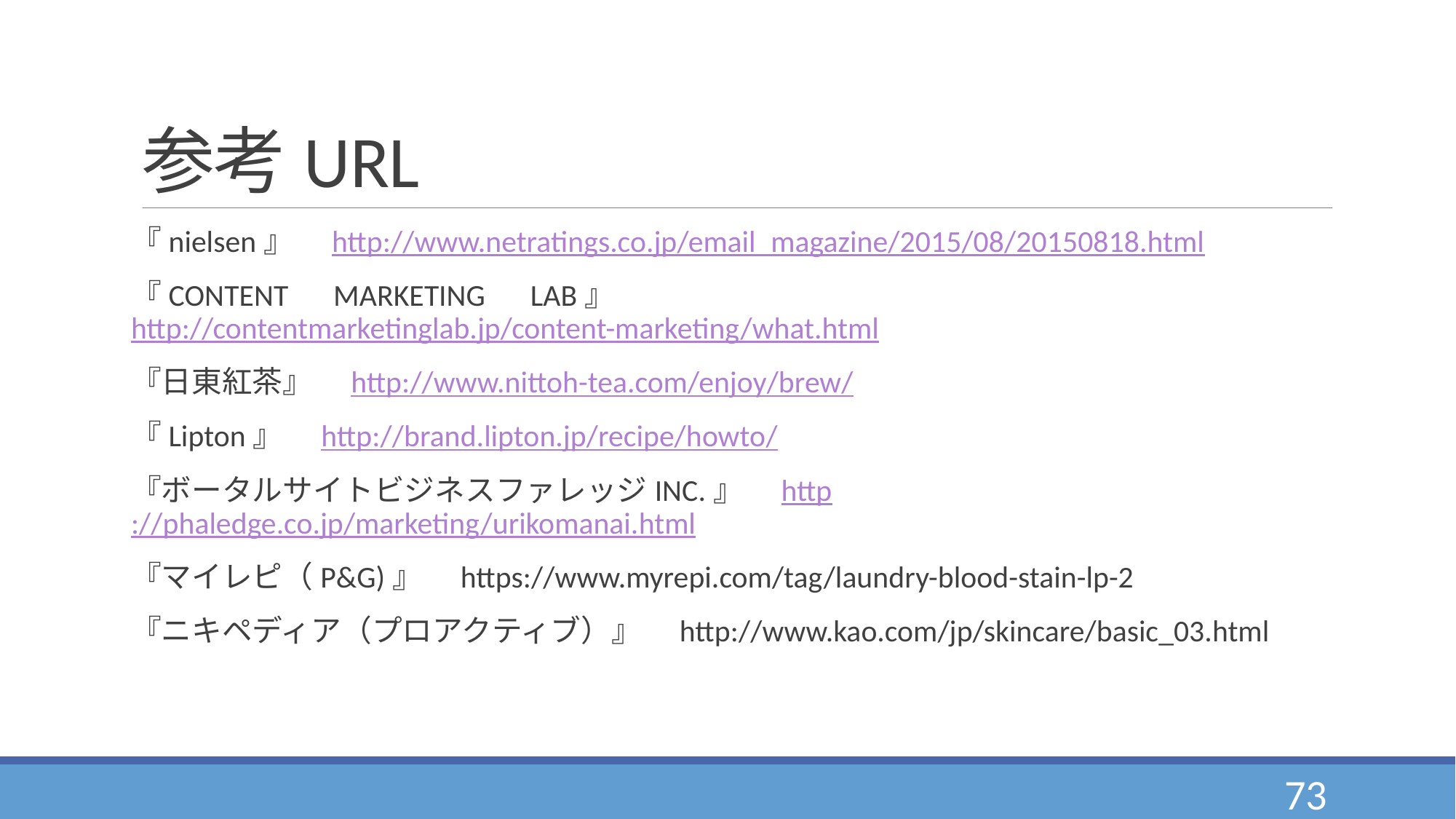

# 参考URL
『nielsen』　http://www.netratings.co.jp/email_magazine/2015/08/20150818.html
『CONTENT　MARKETING　LAB』　http://contentmarketinglab.jp/content-marketing/what.html
『日東紅茶』　http://www.nittoh-tea.com/enjoy/brew/
『Lipton』　http://brand.lipton.jp/recipe/howto/
『ボータルサイトビジネスファレッジINC.』　http://phaledge.co.jp/marketing/urikomanai.html
『マイレピ（P&G)』　https://www.myrepi.com/tag/laundry-blood-stain-lp-2
『ニキペディア（プロアクティブ）』　http://www.kao.com/jp/skincare/basic_03.html

73